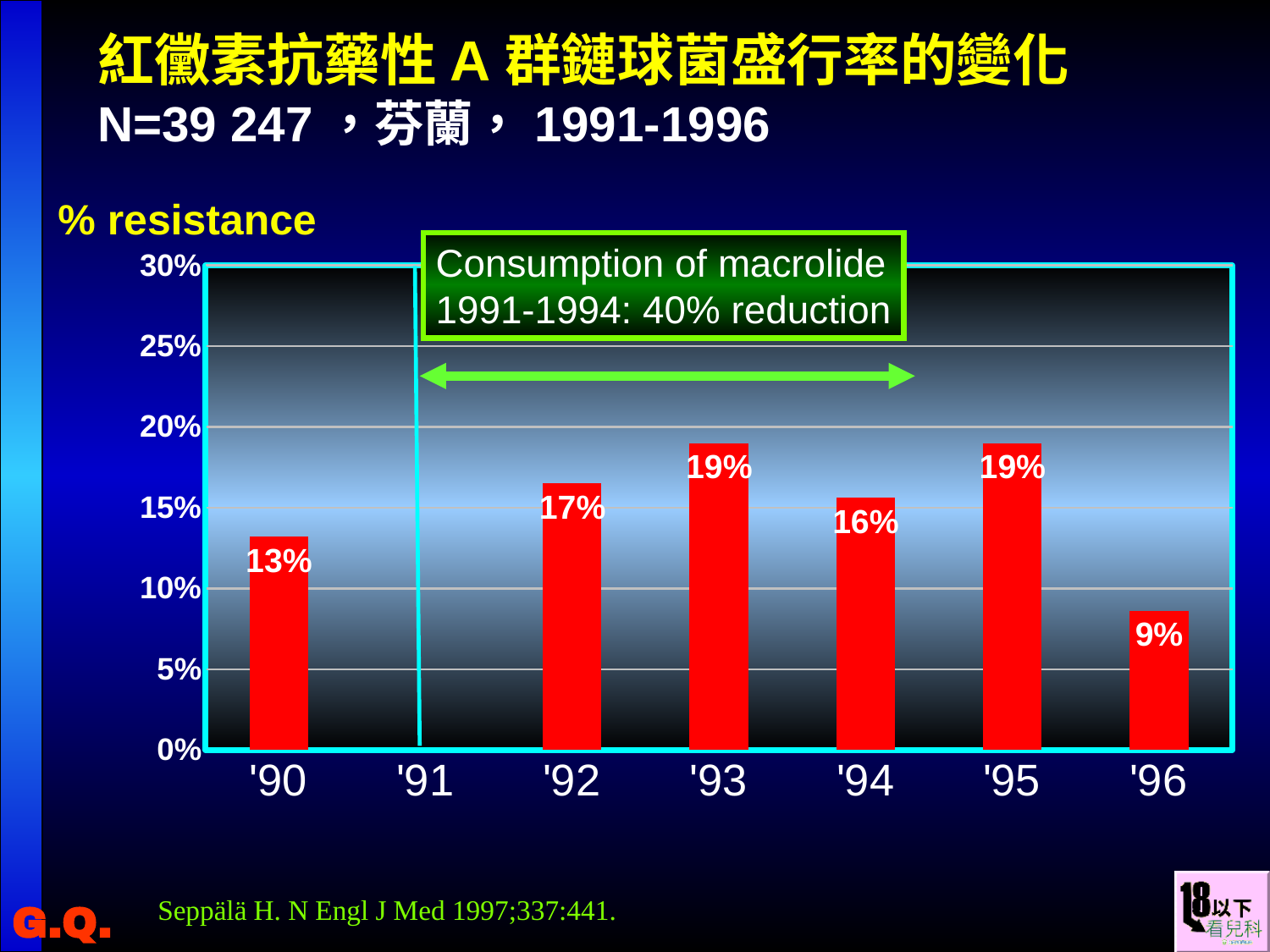

紅黴素抗藥性A群鏈球菌盛行率的變化
N=39 247，芬蘭，1991-1996
% resistance
Consumption of macrolide
1991-1994: 40% reduction

### Chart

| Category |  |
|---|---|
| '90 | 0.132 |
| '91 | None |
| '92 | 0.165 |
| '93 | 0.19 |
| '94 | 0.156 |
| '95 | 0.19 |
| '96 | 0.086 |
Seppälä H. N Engl J Med 1997;337:441.